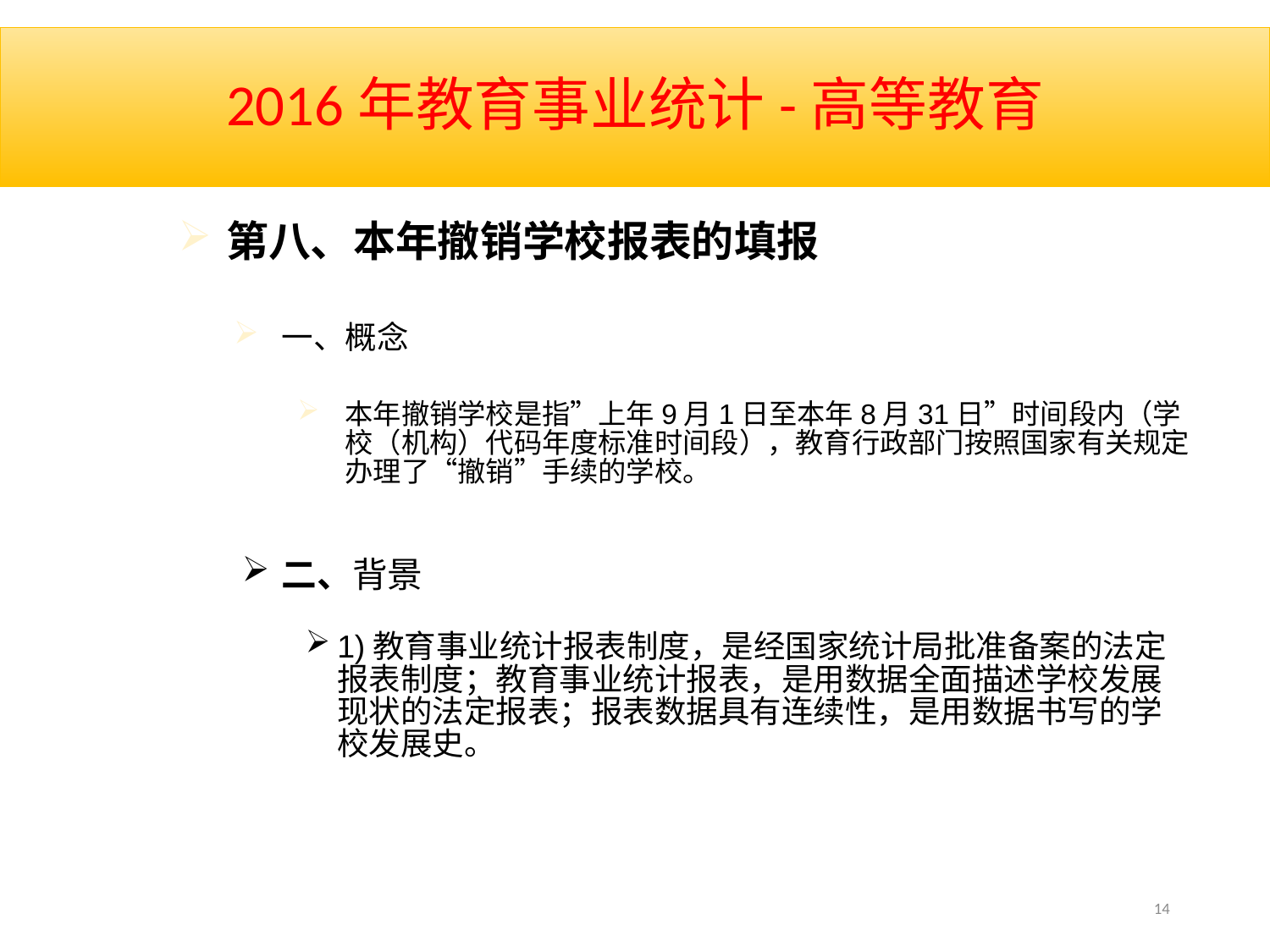

# 2016年教育事业统计-高等教育
第八、本年撤销学校报表的填报

一、概念

本年撤销学校是指”上年9月1日至本年8月31日”时间段内（学校（机构）代码年度标准时间段），教育行政部门按照国家有关规定办理了“撤销”手续的学校。

二、背景

1)教育事业统计报表制度，是经国家统计局批准备案的法定报表制度；教育事业统计报表，是用数据全面描述学校发展现状的法定报表；报表数据具有连续性，是用数据书写的学校发展史。

14